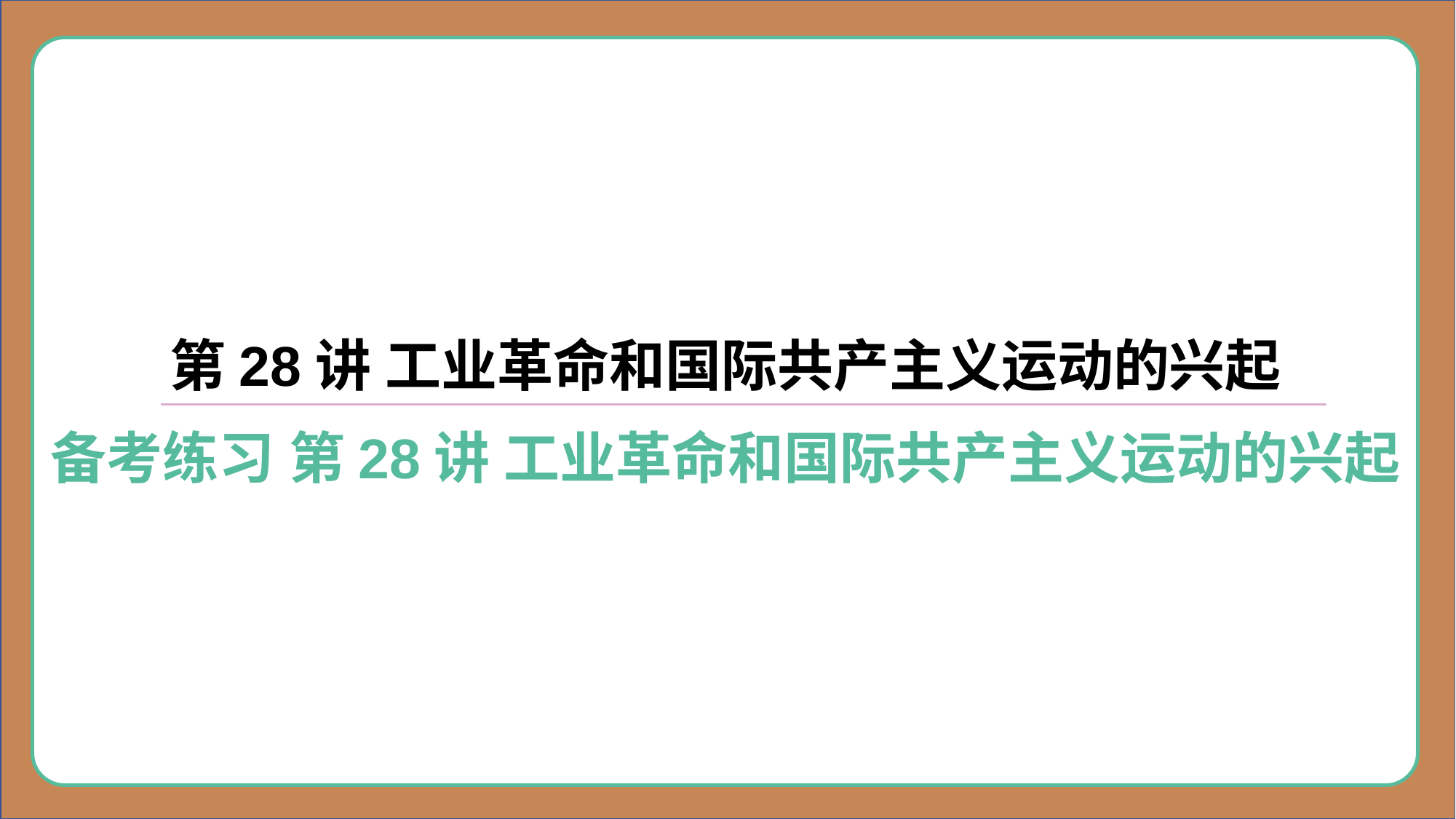

第28讲 工业革命和国际共产主义运动的兴起
备考练习 第28讲 工业革命和国际共产主义运动的兴起